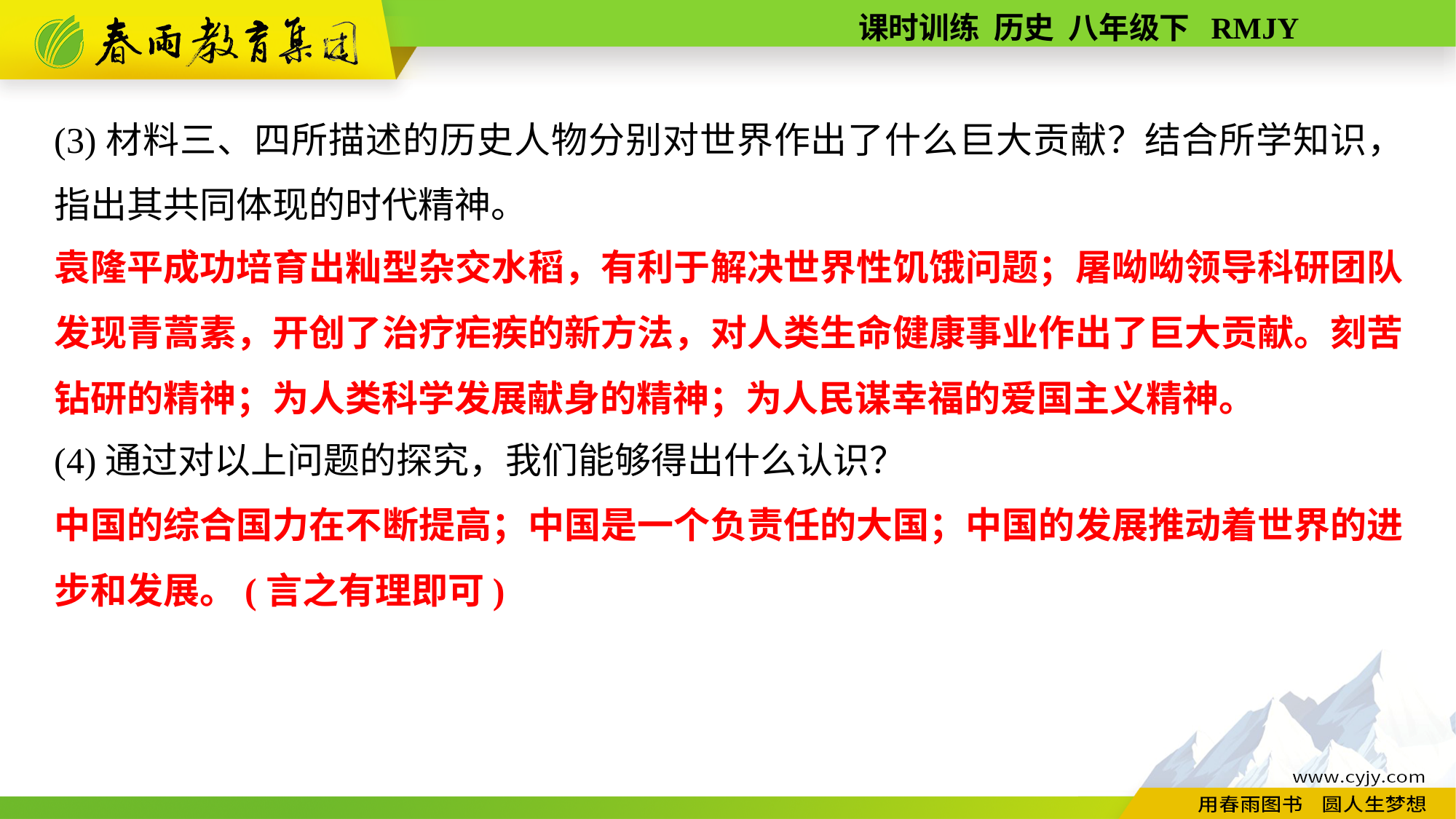

(3)材料三、四所描述的历史人物分别对世界作出了什么巨大贡献？结合所学知识，指出其共同体现的时代精神。
袁隆平成功培育出籼型杂交水稻，有利于解决世界性饥饿问题；屠呦呦领导科研团队发现青蒿素，开创了治疗疟疾的新方法，对人类生命健康事业作出了巨大贡献。刻苦钻研的精神；为人类科学发展献身的精神；为人民谋幸福的爱国主义精神。
(4)通过对以上问题的探究，我们能够得出什么认识？
中国的综合国力在不断提高；中国是一个负责任的大国；中国的发展推动着世界的进步和发展。(言之有理即可)